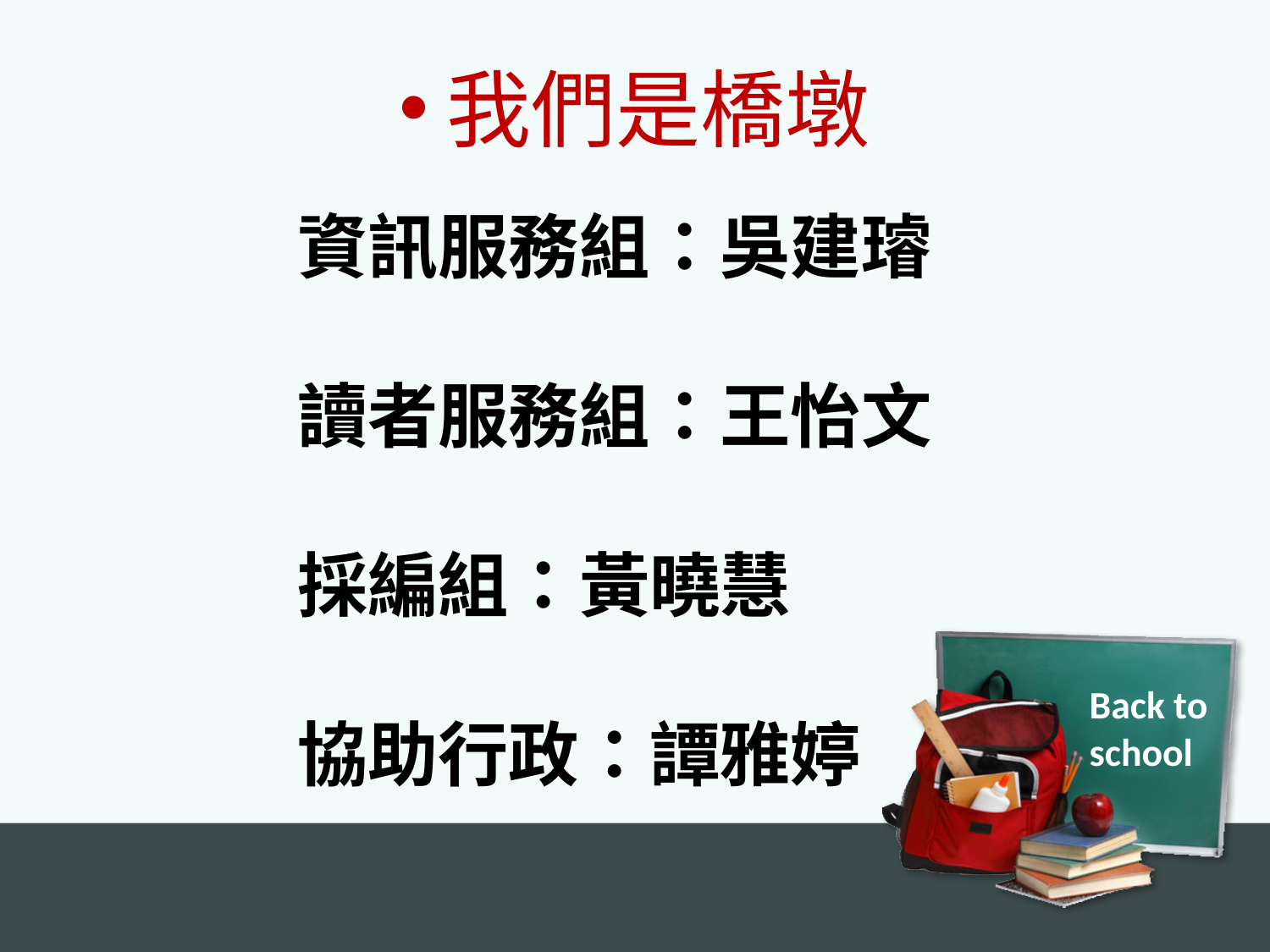

我們是橋墩
資訊服務組：吳建璿

讀者服務組：王怡文

採編組：黃曉慧

協助行政：譚雅婷
Back to
school